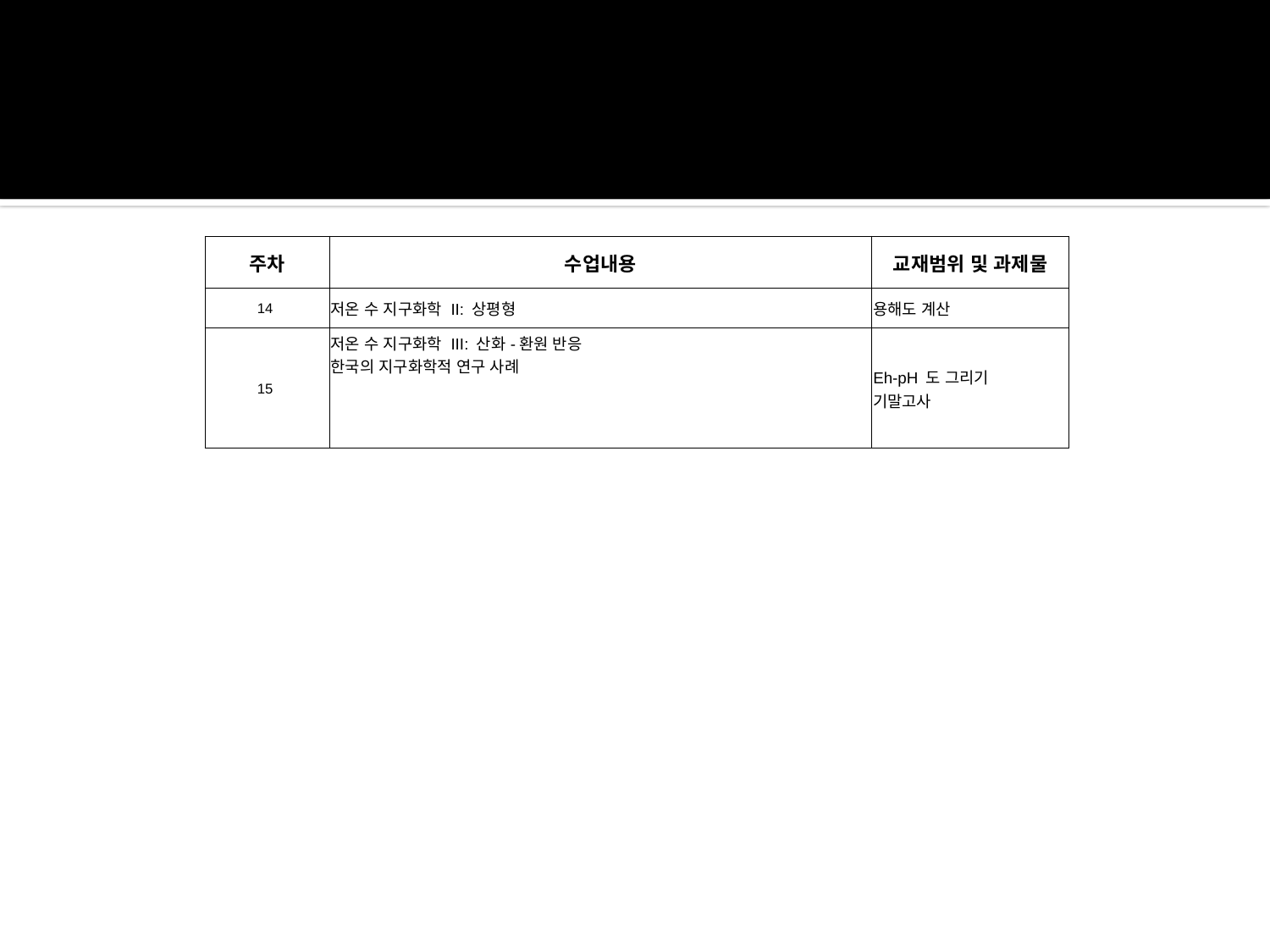

| 주차 | 수업내용 | 교재범위 및 과제물 |
| --- | --- | --- |
| 14 | 저온 수 지구화학 II: 상평형 | 용해도 계산 |
| 15 | 저온 수 지구화학 III: 산화-환원 반응 한국의 지구화학적 연구 사례 | Eh-pH 도 그리기 기말고사 |